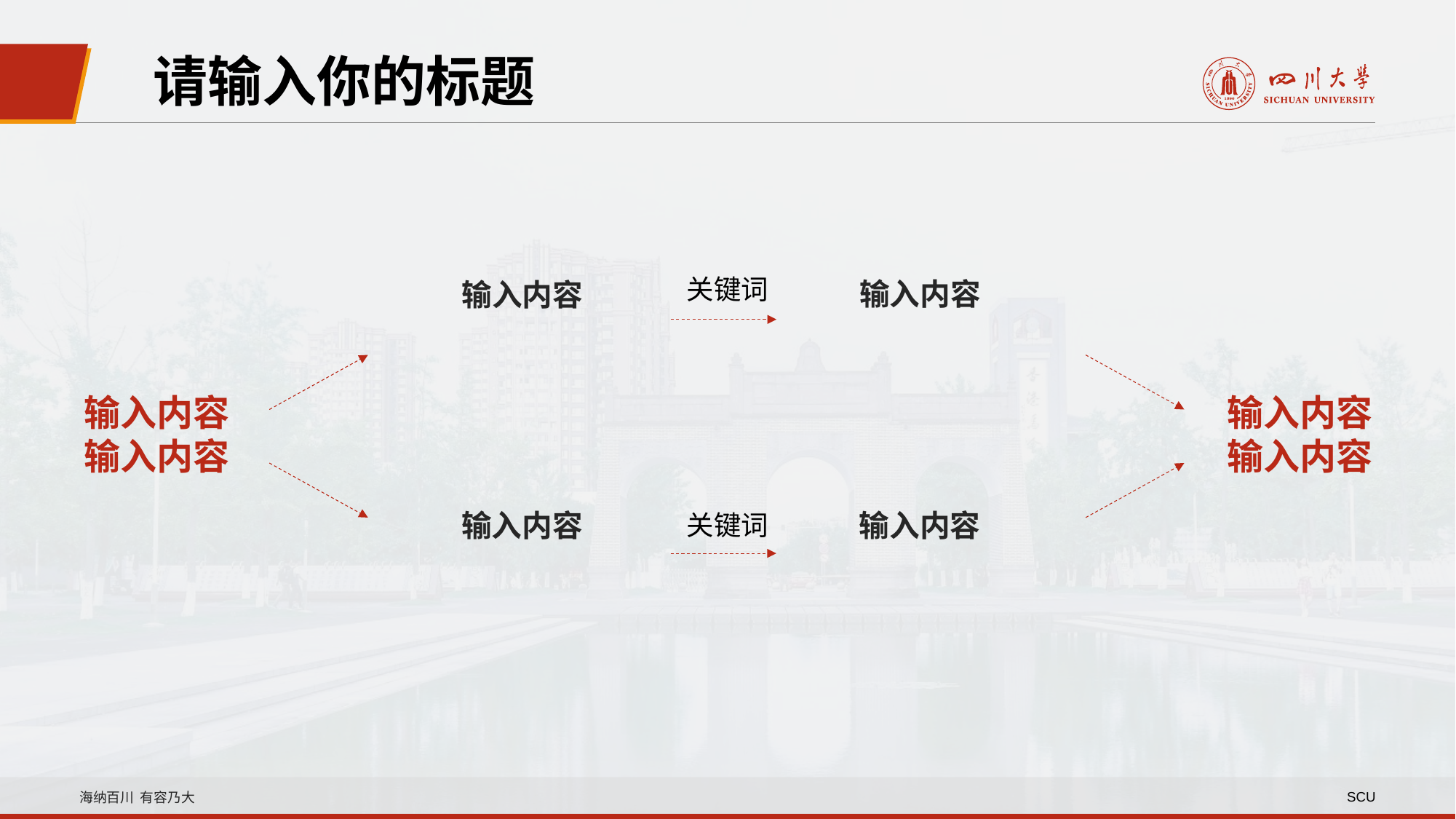

请输入你的标题
关键词
输入内容
输入内容

输入内容
输入内容
输入内容
输入内容
输入内容
输入内容
关键词